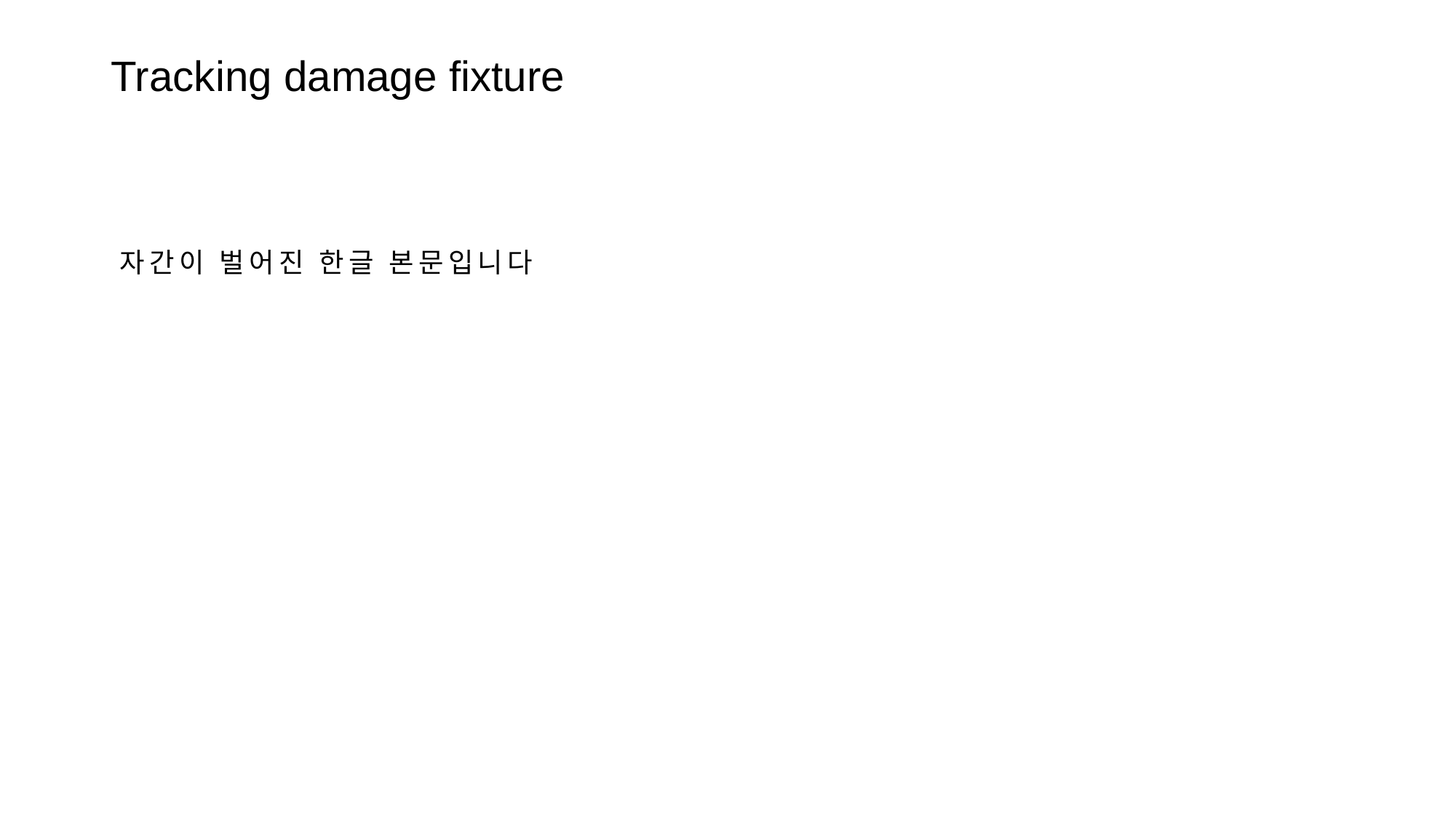

# Tracking damage fixture
자간이 벌어진 한글 본문입니다